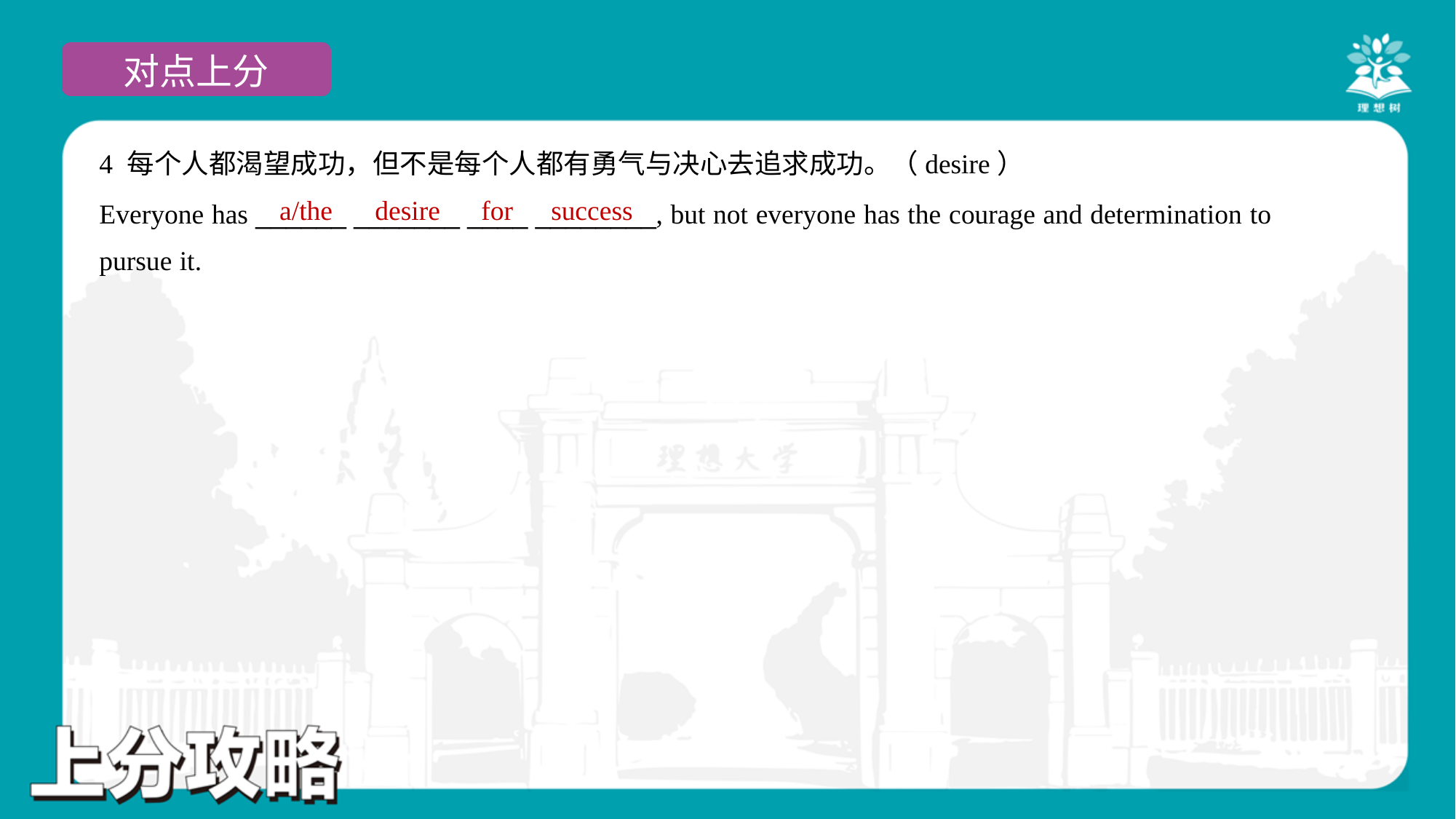

4 每个人都渴望成功，但不是每个人都有勇气与决心去追求成功。（desire）
Everyone has ______ _______ ____ ________, but not everyone has the courage and determination to
pursue it.
a/the
desire
for
success